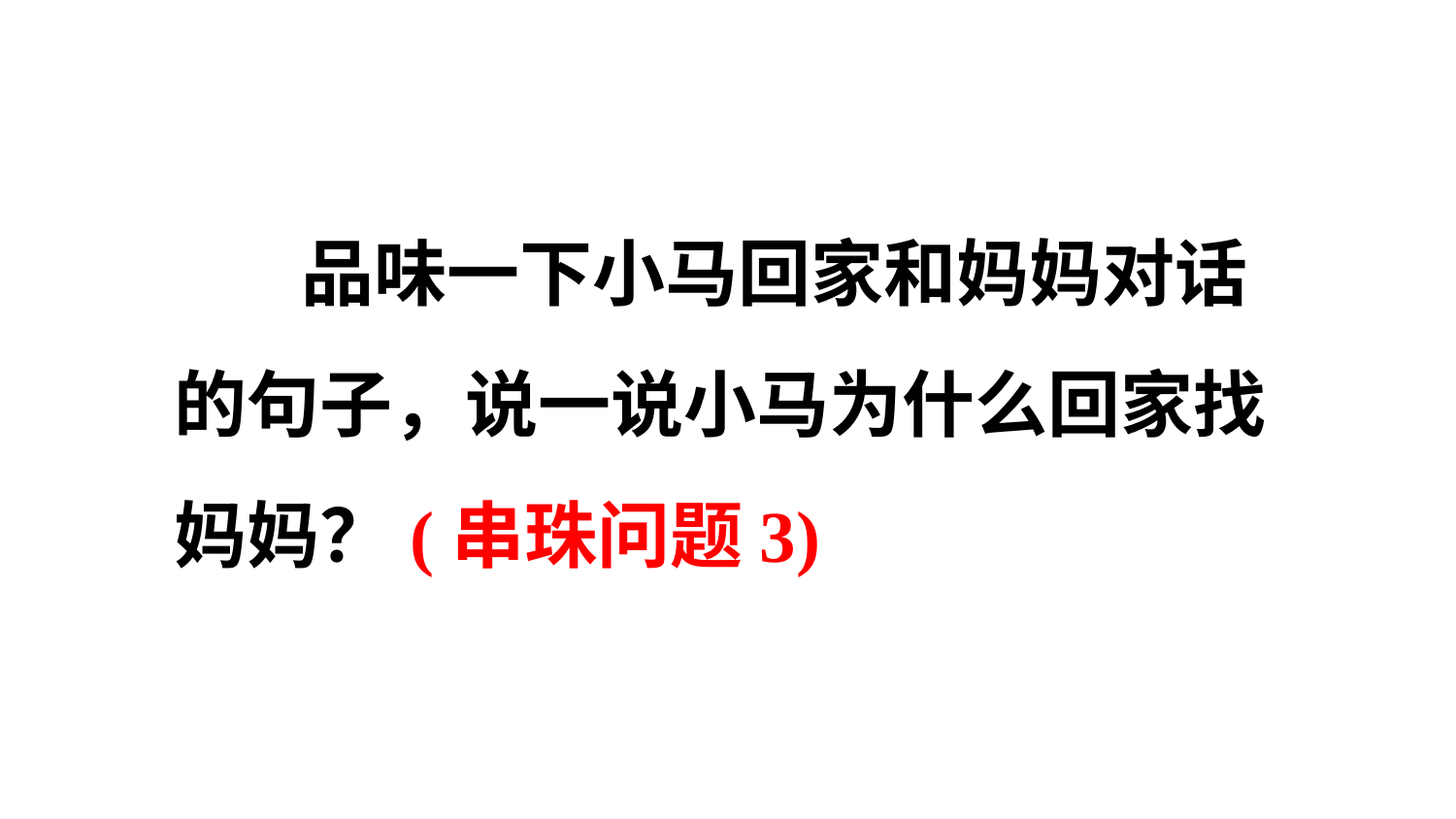

品味一下小马回家和妈妈对话的句子，说一说小马为什么回家找妈妈？(串珠问题3)